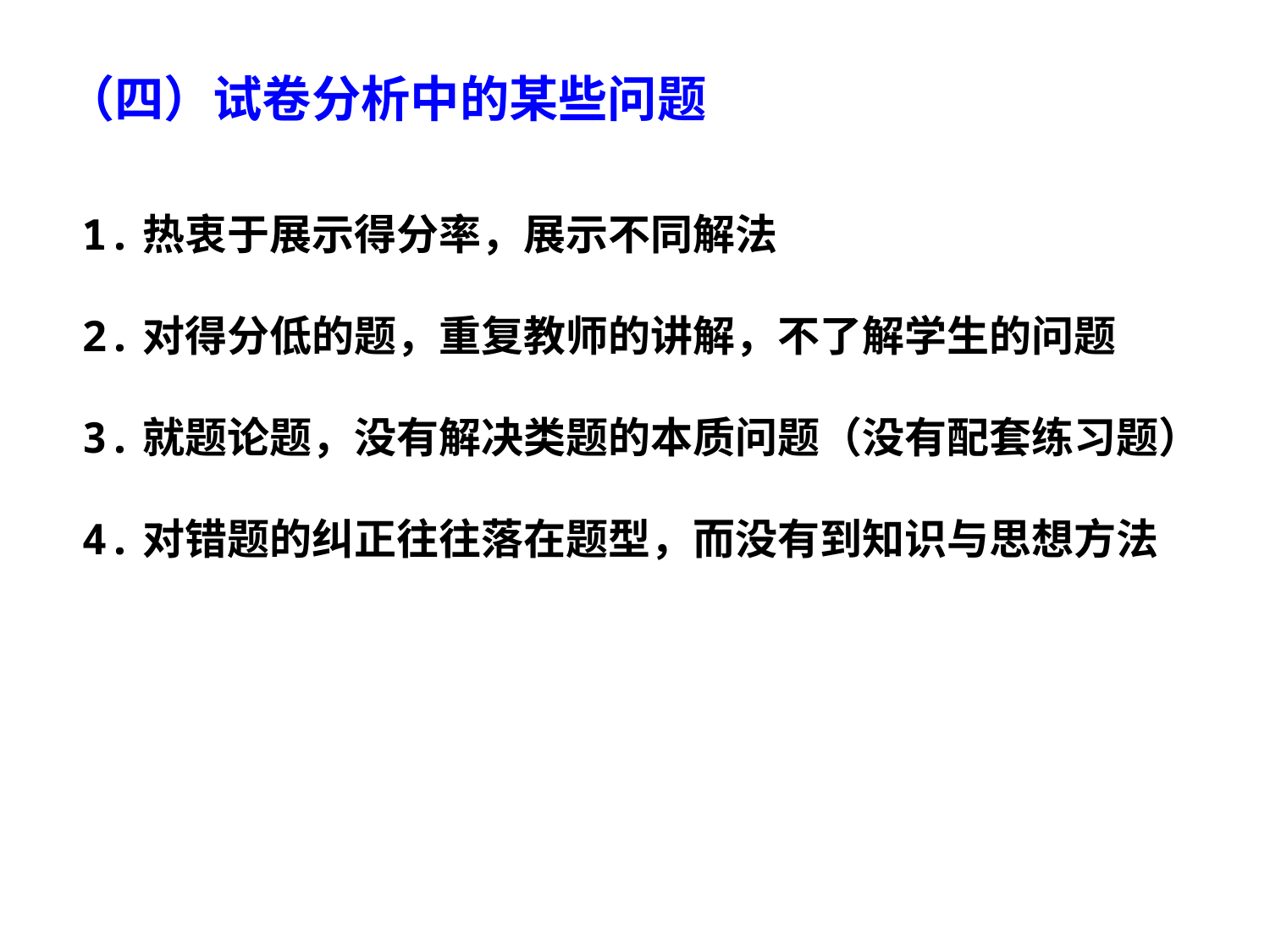

（四）试卷分析中的某些问题
1.热衷于展示得分率，展示不同解法
2.对得分低的题，重复教师的讲解，不了解学生的问题
3.就题论题，没有解决类题的本质问题（没有配套练习题）
4.对错题的纠正往往落在题型，而没有到知识与思想方法